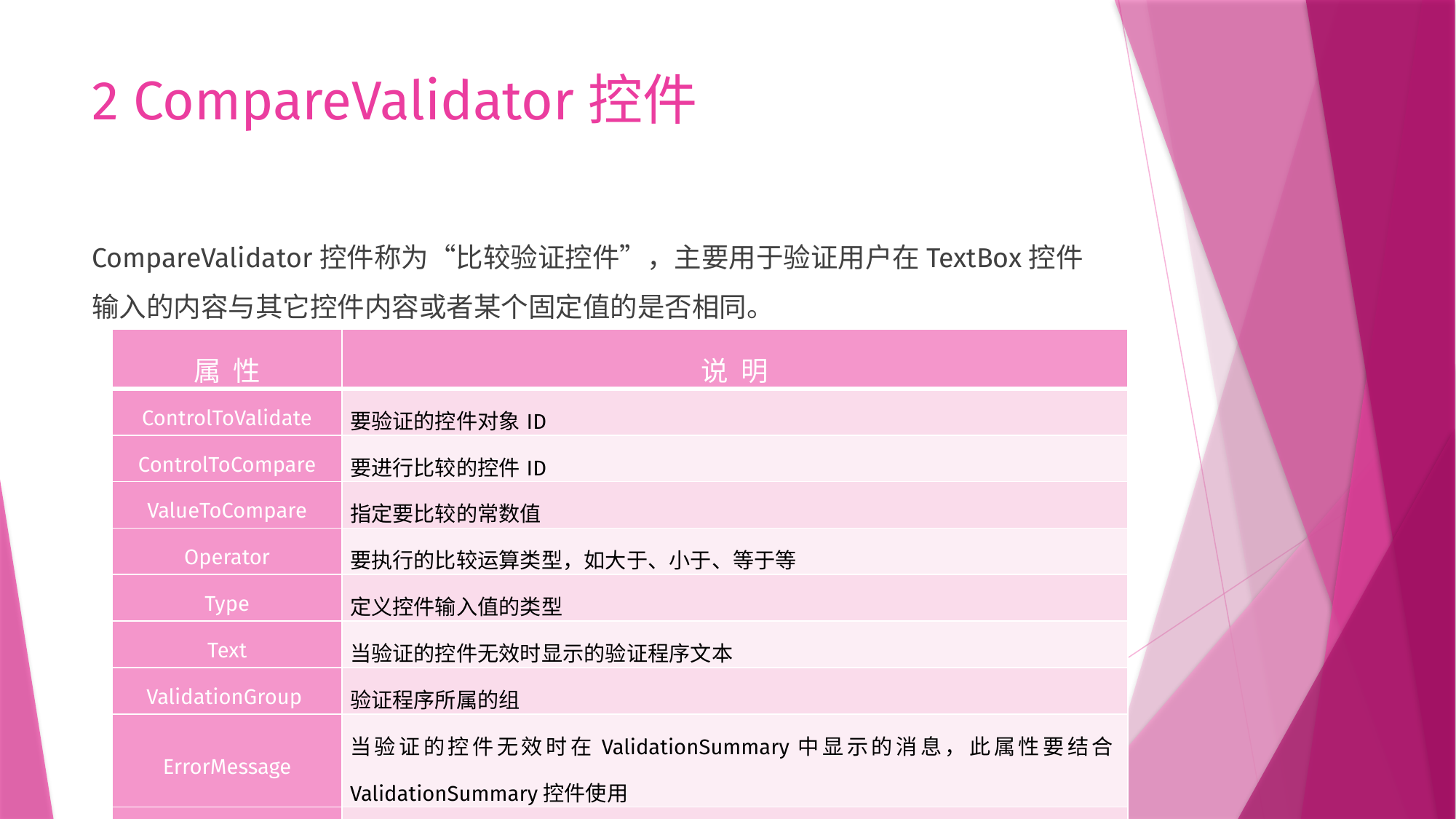

# 2 CompareValidator控件
CompareValidator控件称为“比较验证控件”，主要用于验证用户在TextBox控件输入的内容与其它控件内容或者某个固定值的是否相同。
| 属 性 | 说 明 |
| --- | --- |
| ControlToValidate | 要验证的控件对象ID |
| ControlToCompare | 要进行比较的控件ID |
| ValueToCompare | 指定要比较的常数值 |
| Operator | 要执行的比较运算类型，如大于、小于、等于等 |
| Type | 定义控件输入值的类型 |
| Text | 当验证的控件无效时显示的验证程序文本 |
| ValidationGroup | 验证程序所属的组 |
| ErrorMessage | 当验证的控件无效时在ValidationSummary中显示的消息，此属性要结合ValidationSummary控件使用 |
| SetFocusOnError | 当验证的控件无效时是否自动将焦点设置到被验证的控件上 |